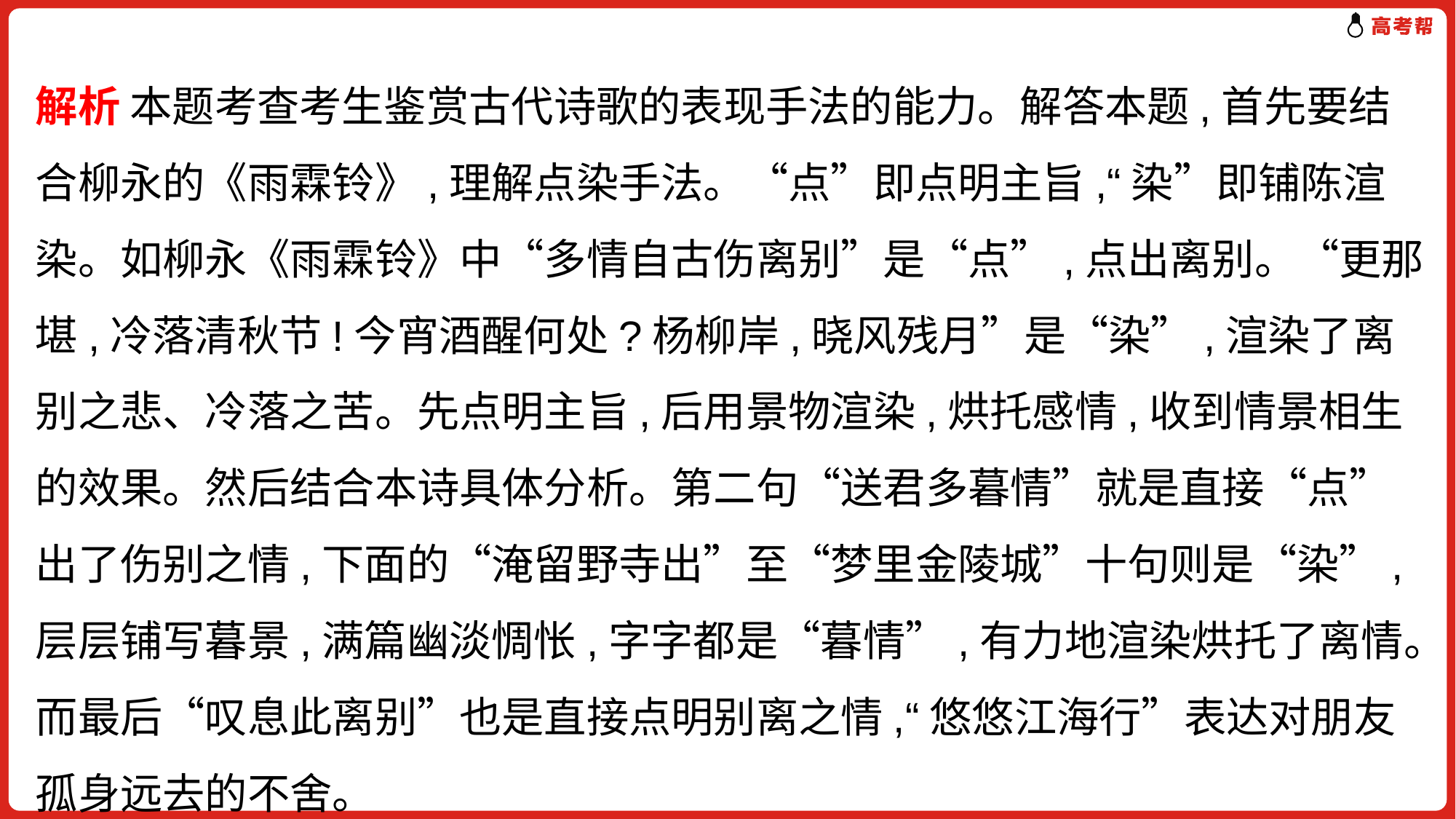

解析 本题考查考生鉴赏古代诗歌的表现手法的能力。解答本题,首先要结合柳永的《雨霖铃》,理解点染手法。“点”即点明主旨,“染”即铺陈渲染。如柳永《雨霖铃》中“多情自古伤离别”是“点”,点出离别。“更那堪,冷落清秋节!今宵酒醒何处?杨柳岸,晓风残月”是“染”,渲染了离别之悲、冷落之苦。先点明主旨,后用景物渲染,烘托感情,收到情景相生的效果。然后结合本诗具体分析。第二句“送君多暮情”就是直接“点”出了伤别之情,下面的“淹留野寺出”至“梦里金陵城”十句则是“染”,层层铺写暮景,满篇幽淡惆怅,字字都是“暮情”,有力地渲染烘托了离情。而最后“叹息此离别”也是直接点明别离之情,“悠悠江海行”表达对朋友孤身远去的不舍。